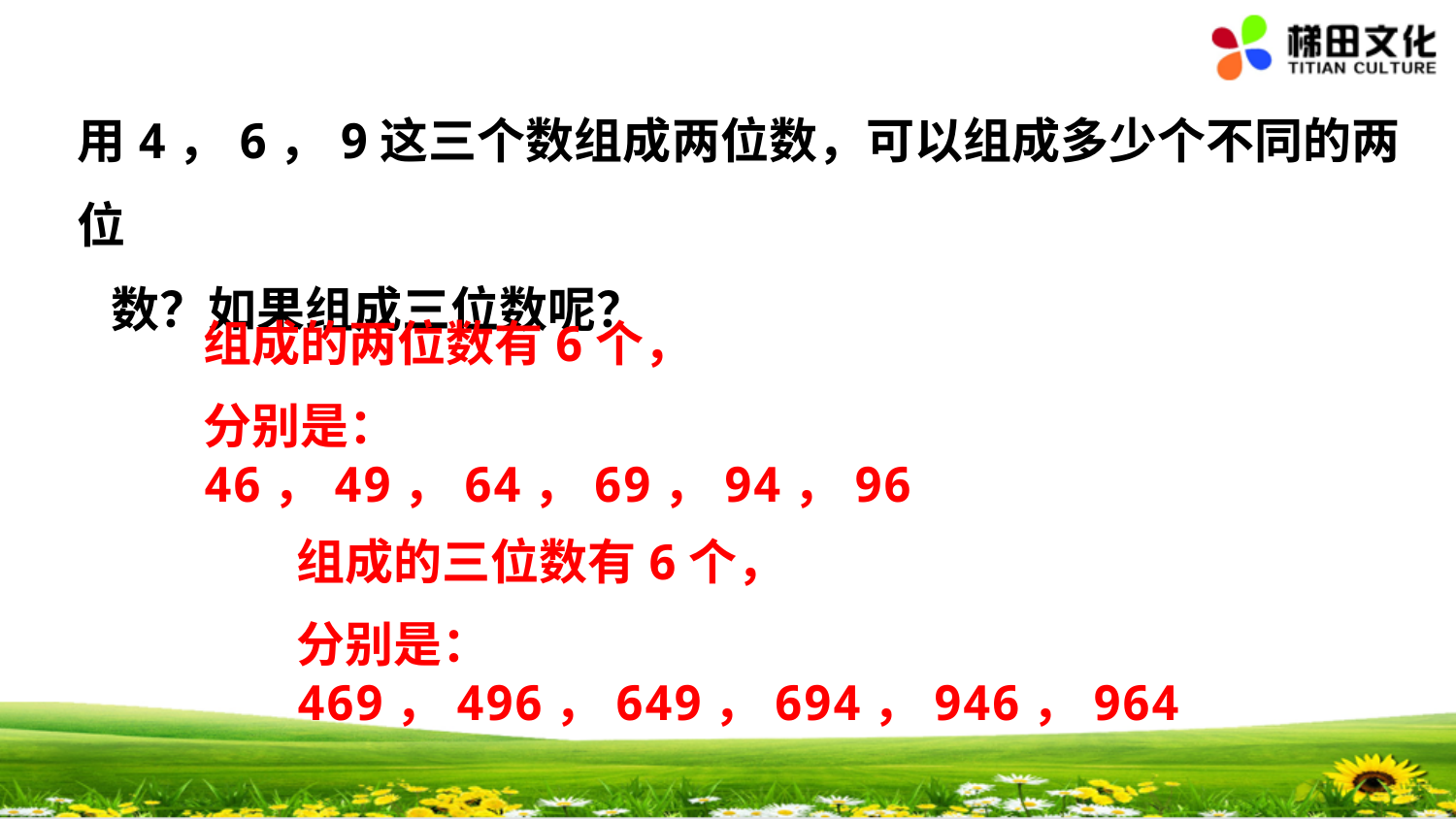

用4，6，9这三个数组成两位数，可以组成多少个不同的两位
  数？如果组成三位数呢？
组成的两位数有6个，
分别是：46，49，64，69，94，96
组成的三位数有6个，
分别是：469，496，649，694，946，964